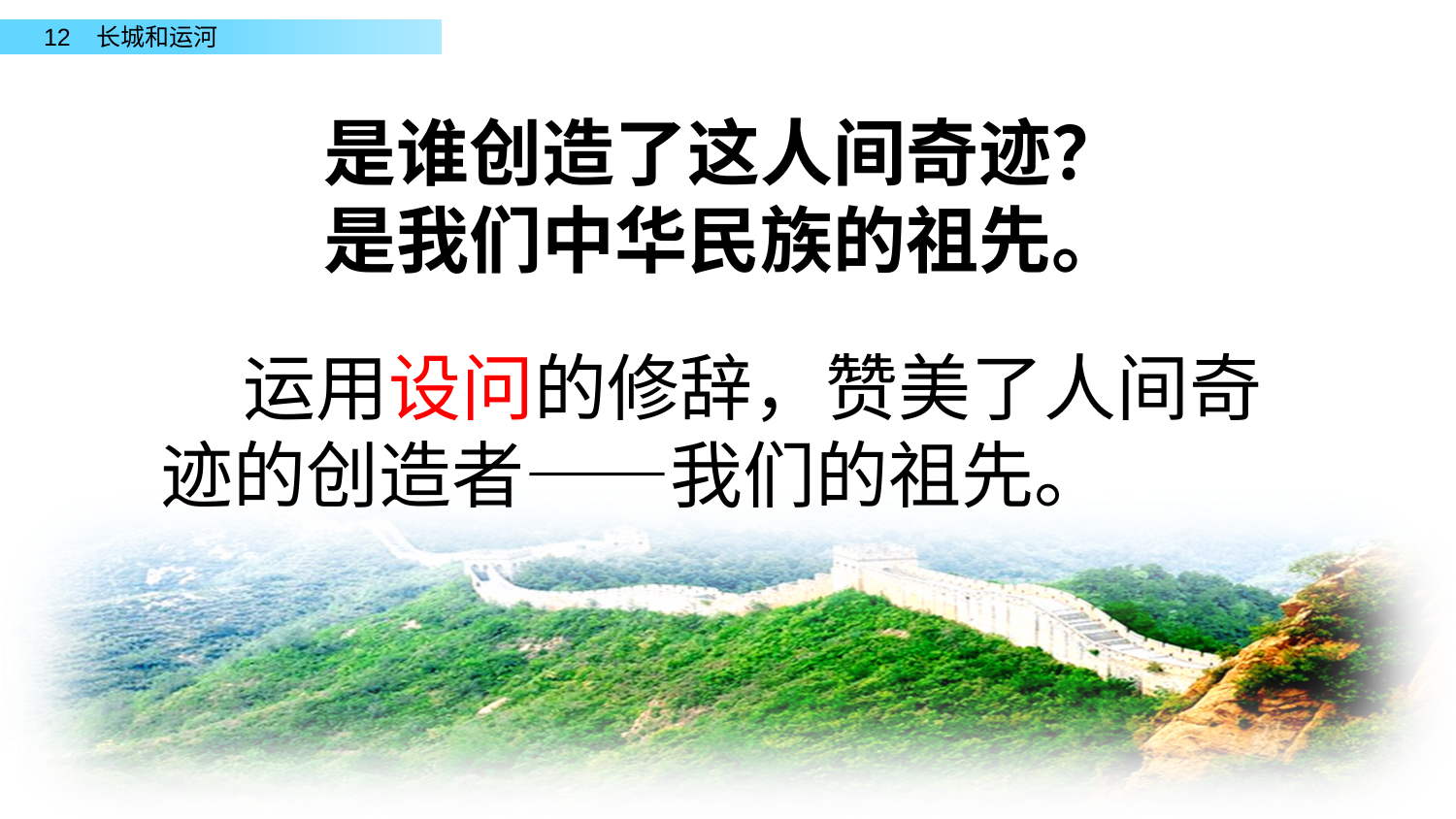

是谁创造了这人间奇迹？
是我们中华民族的祖先。
    运用设问的修辞，赞美了人间奇迹的创造者——我们的祖先。